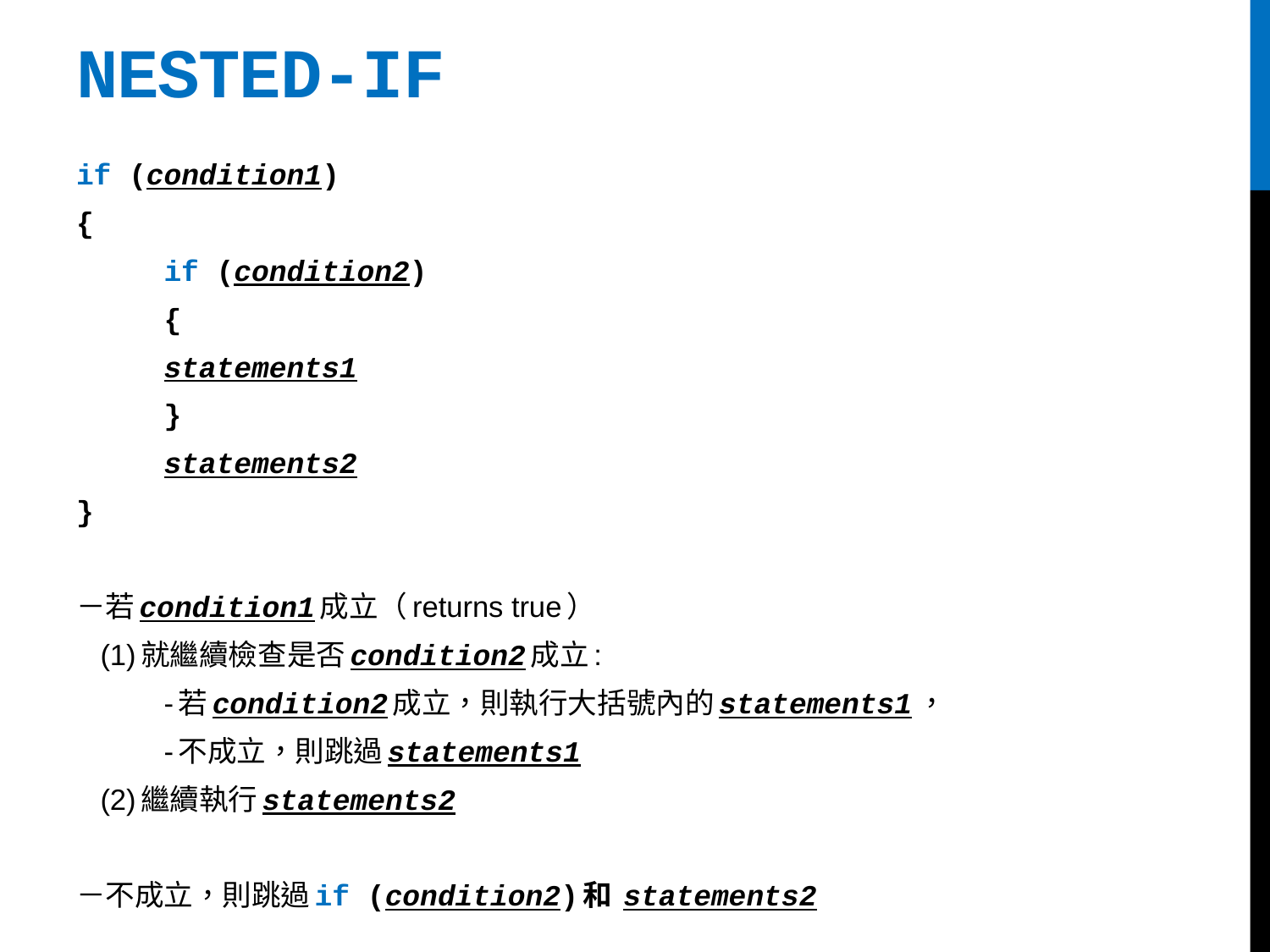

# Nested-if
if (condition1)
{
	if (condition2)
	{
  		statements1
	}
	statements2
}

－若condition1成立（returns true）
   (1)就繼續檢查是否condition2成立:
	-若condition2成立，則執行大括號內的statements1，
	-不成立，則跳過statements1
   (2)繼續執行statements2

－不成立，則跳過if (condition2)和 statements2